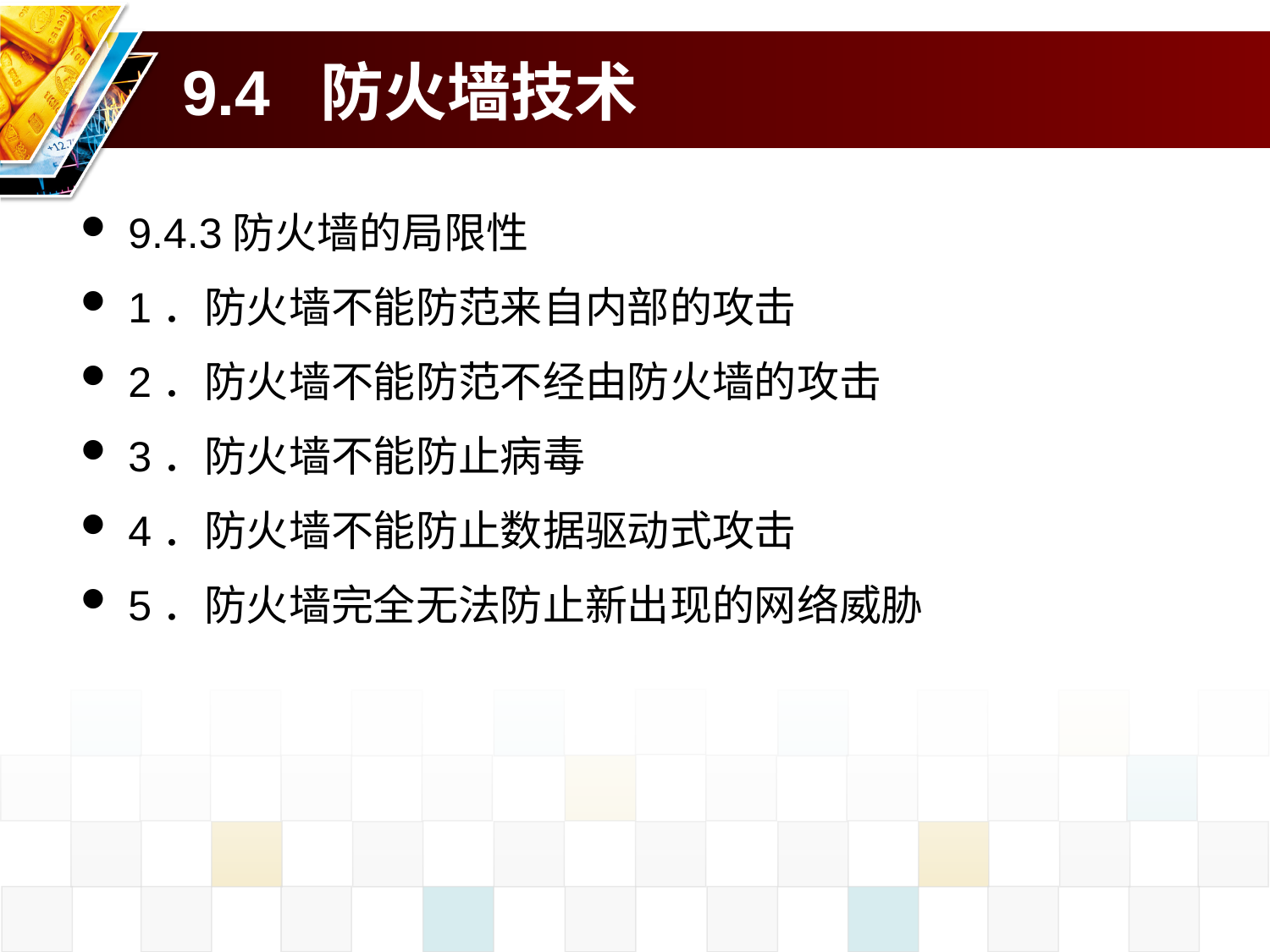

# 9.4  防火墙技术
9.4.3防火墙的局限性
1．防火墙不能防范来自内部的攻击
2．防火墙不能防范不经由防火墙的攻击
3．防火墙不能防止病毒
4．防火墙不能防止数据驱动式攻击
5．防火墙完全无法防止新出现的网络威胁